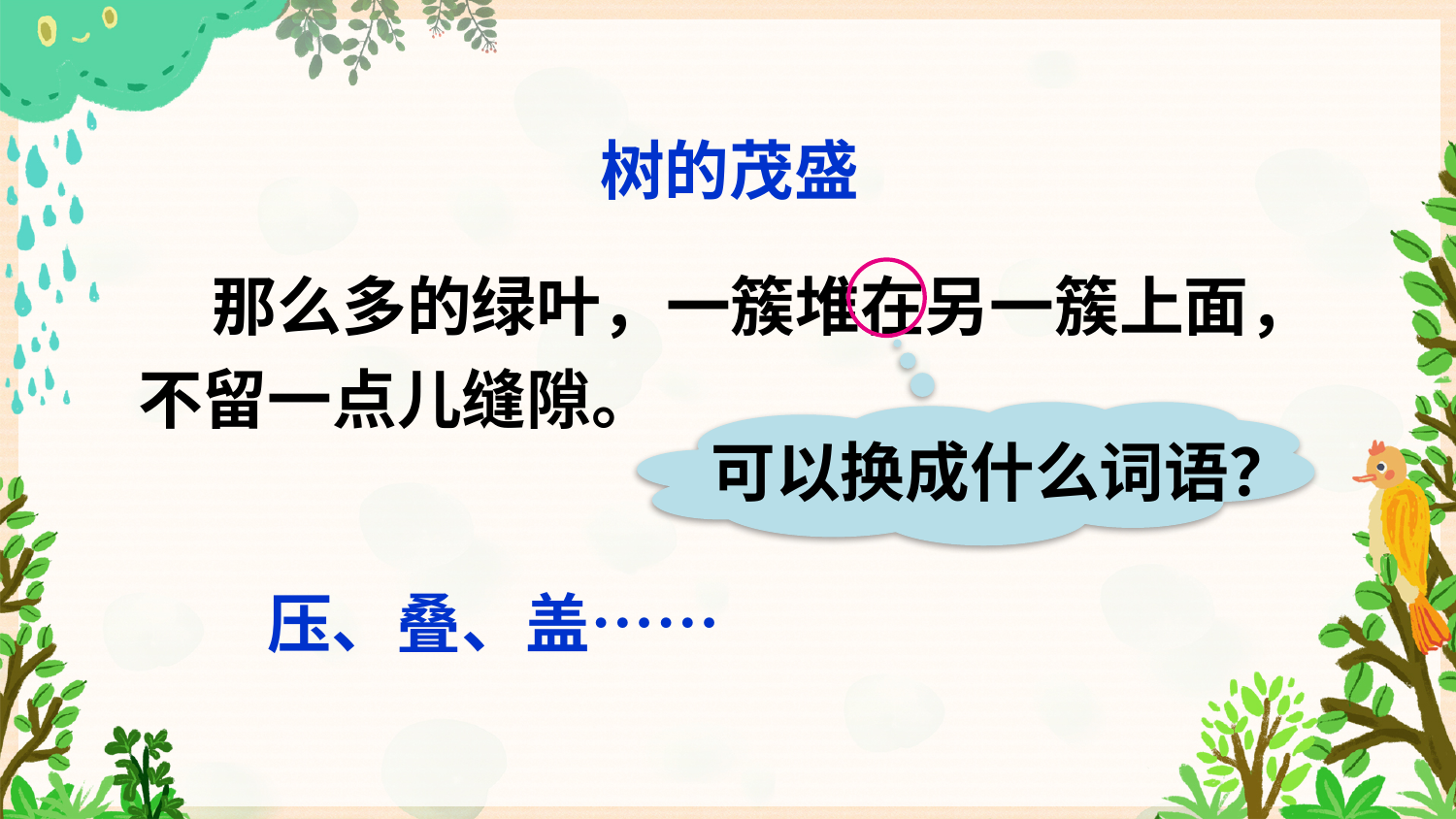

树的茂盛
    那么多的绿叶，一簇堆在另一簇上面，不留一点儿缝隙。

可以换成什么词语？
压、叠、盖……